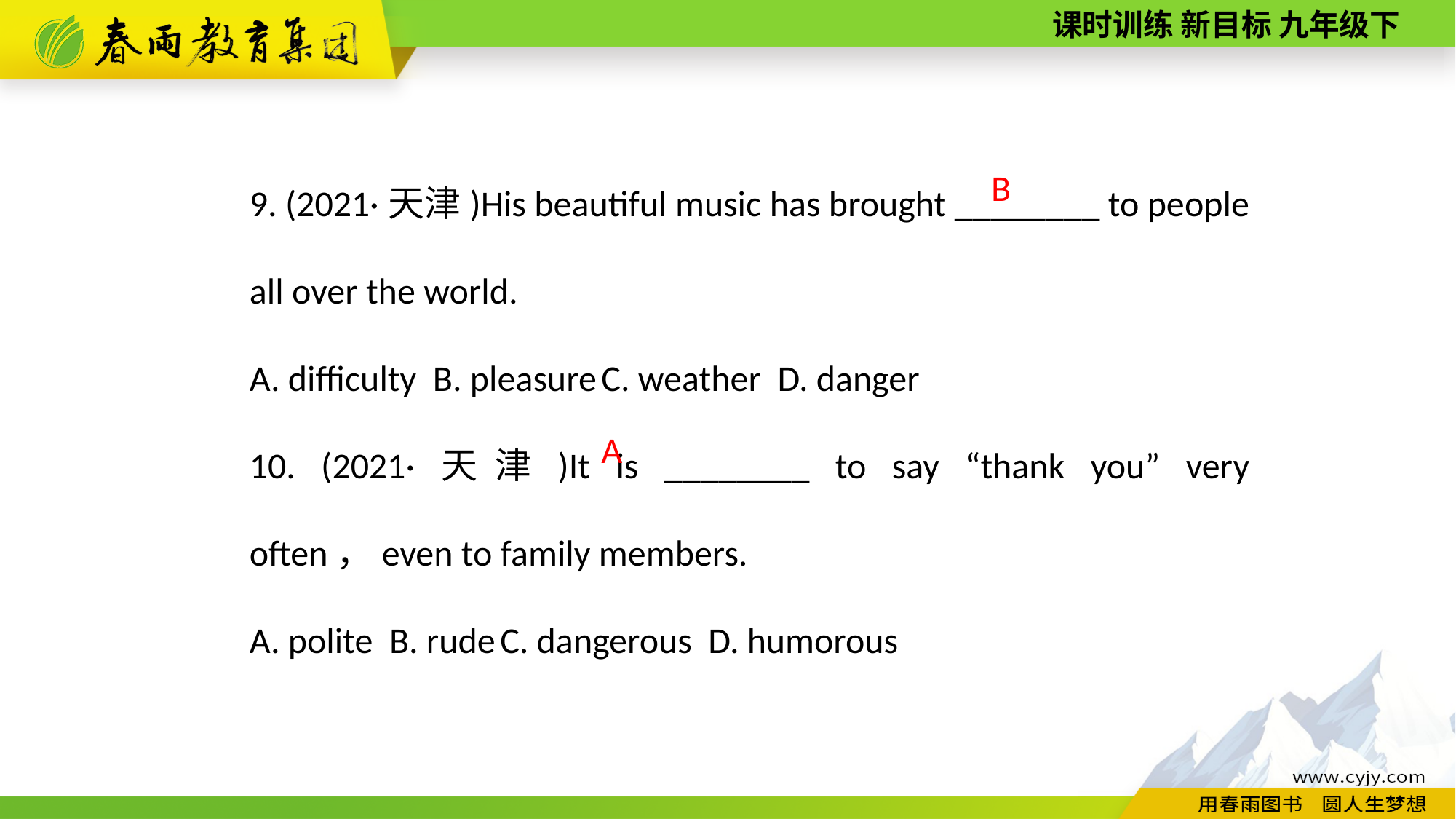

9. (2021·天津)His beautiful music has brought ________ to people all over the world.
A. difficulty  B. pleasure C. weather  D. danger
10. (2021·天津)It is ________ to say “thank you” very often，even to family members.
A. polite  B. rude C. dangerous  D. humorous
B
A